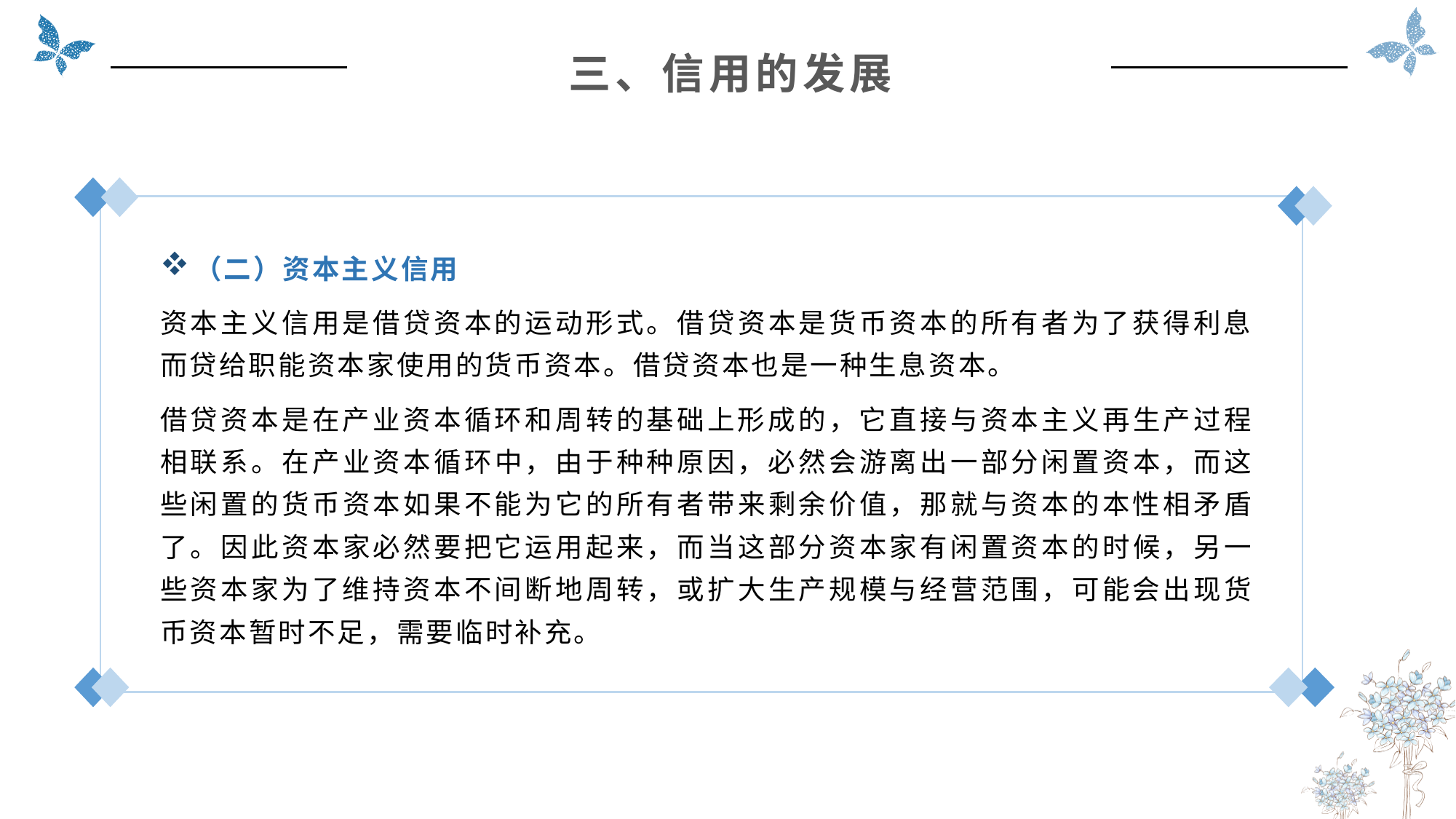

三、信用的发展

（二）资本主义信用
资本主义信用是借贷资本的运动形式。借贷资本是货币资本的所有者为了获得利息而贷给职能资本家使用的货币资本。借贷资本也是一种生息资本。
借贷资本是在产业资本循环和周转的基础上形成的，它直接与资本主义再生产过程相联系。在产业资本循环中，由于种种原因，必然会游离出一部分闲置资本，而这些闲置的货币资本如果不能为它的所有者带来剩余价值，那就与资本的本性相矛盾了。因此资本家必然要把它运用起来，而当这部分资本家有闲置资本的时候，另一些资本家为了维持资本不间断地周转，或扩大生产规模与经营范围，可能会出现货币资本暂时不足，需要临时补充。